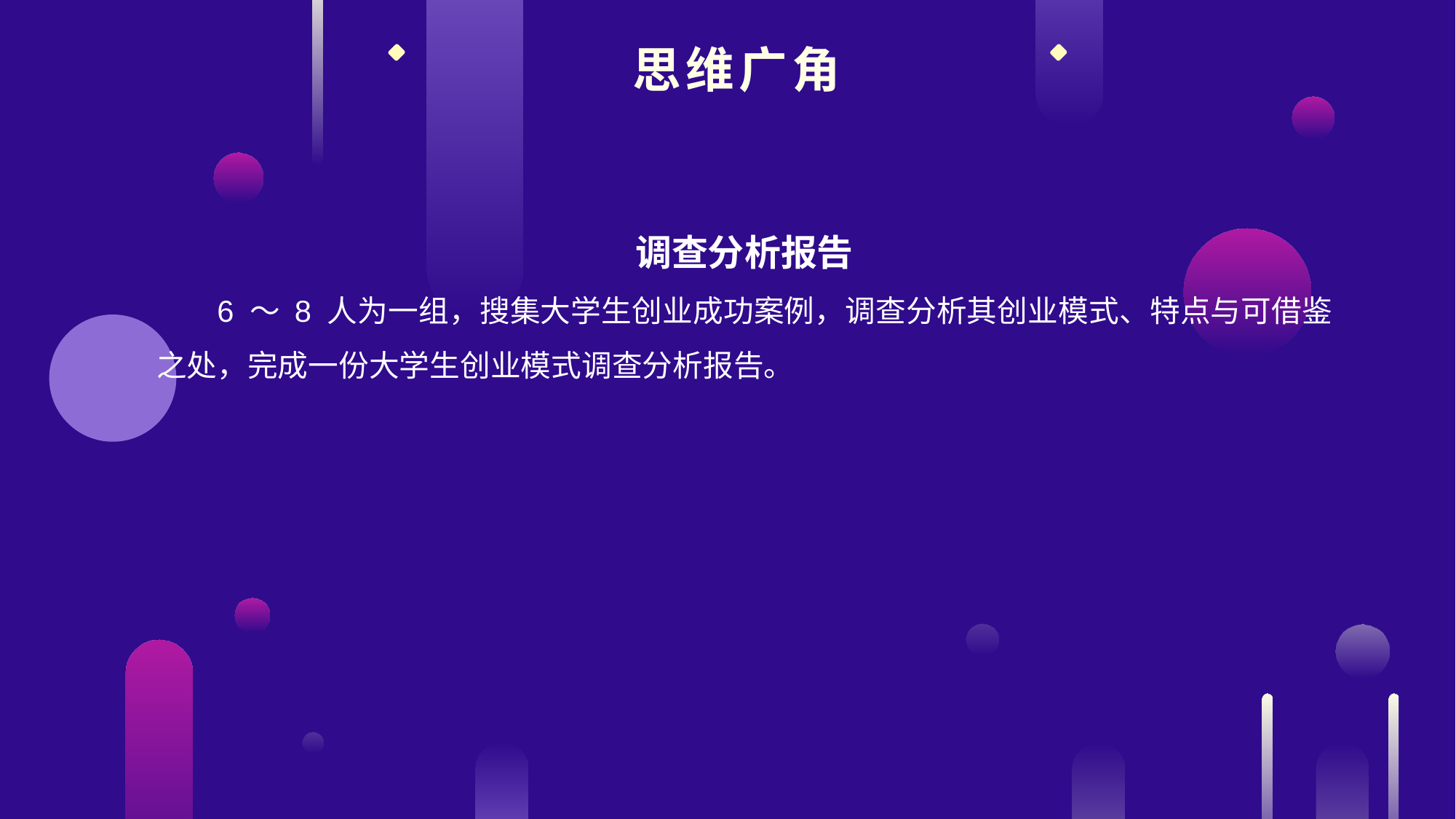

思维广角

调查分析报告
6 ～ 8 人为一组，搜集大学生创业成功案例，调查分析其创业模式、特点与可借鉴之处，完成一份大学生创业模式调查分析报告。